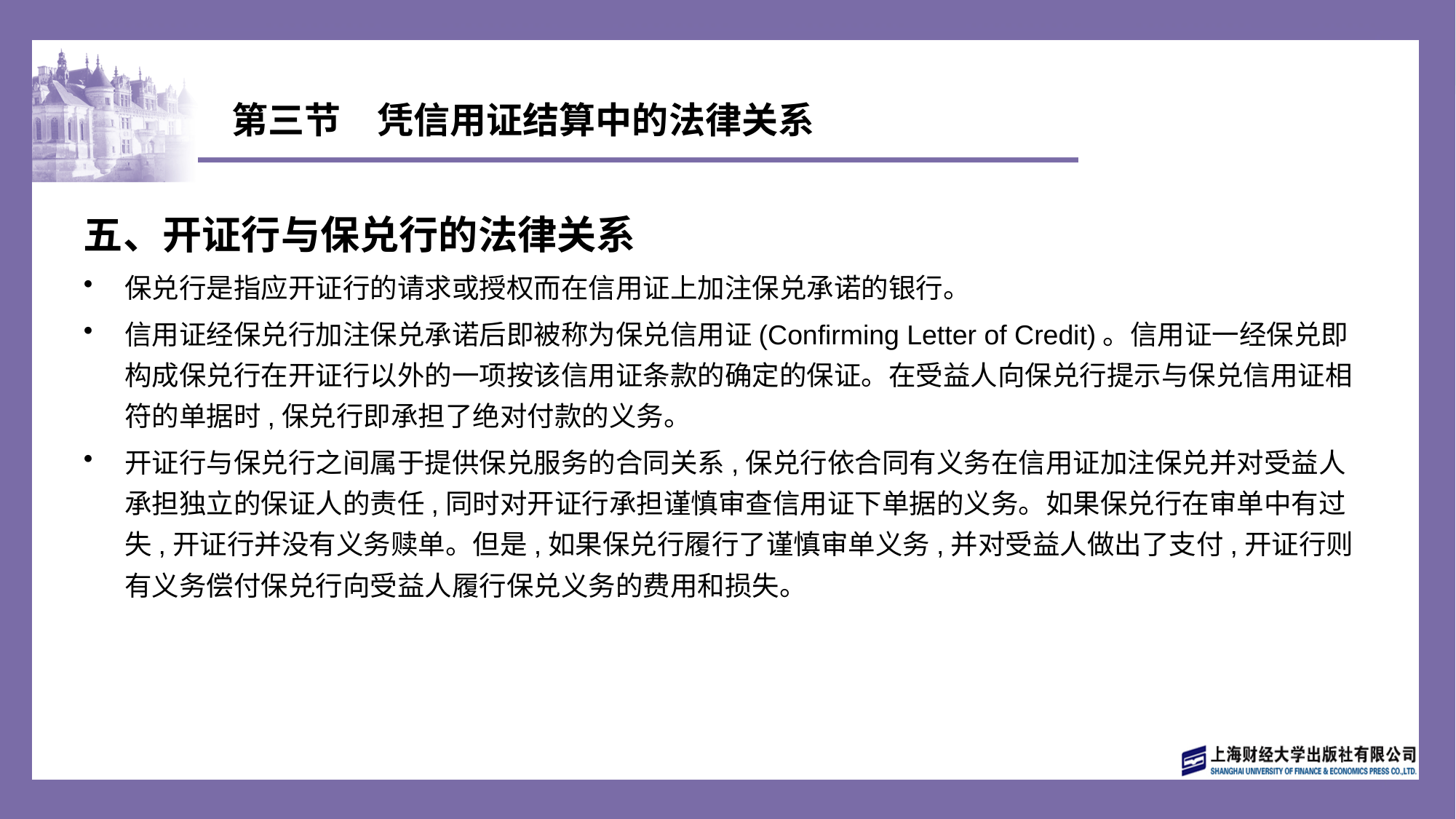

# 第三节　凭信用证结算中的法律关系
五、开证行与保兑行的法律关系
保兑行是指应开证行的请求或授权而在信用证上加注保兑承诺的银行。
信用证经保兑行加注保兑承诺后即被称为保兑信用证(Confirming Letter of Credit)。信用证一经保兑即构成保兑行在开证行以外的一项按该信用证条款的确定的保证。在受益人向保兑行提示与保兑信用证相符的单据时,保兑行即承担了绝对付款的义务。
开证行与保兑行之间属于提供保兑服务的合同关系,保兑行依合同有义务在信用证加注保兑并对受益人承担独立的保证人的责任,同时对开证行承担谨慎审查信用证下单据的义务。如果保兑行在审单中有过失,开证行并没有义务赎单。但是,如果保兑行履行了谨慎审单义务,并对受益人做出了支付,开证行则有义务偿付保兑行向受益人履行保兑义务的费用和损失。